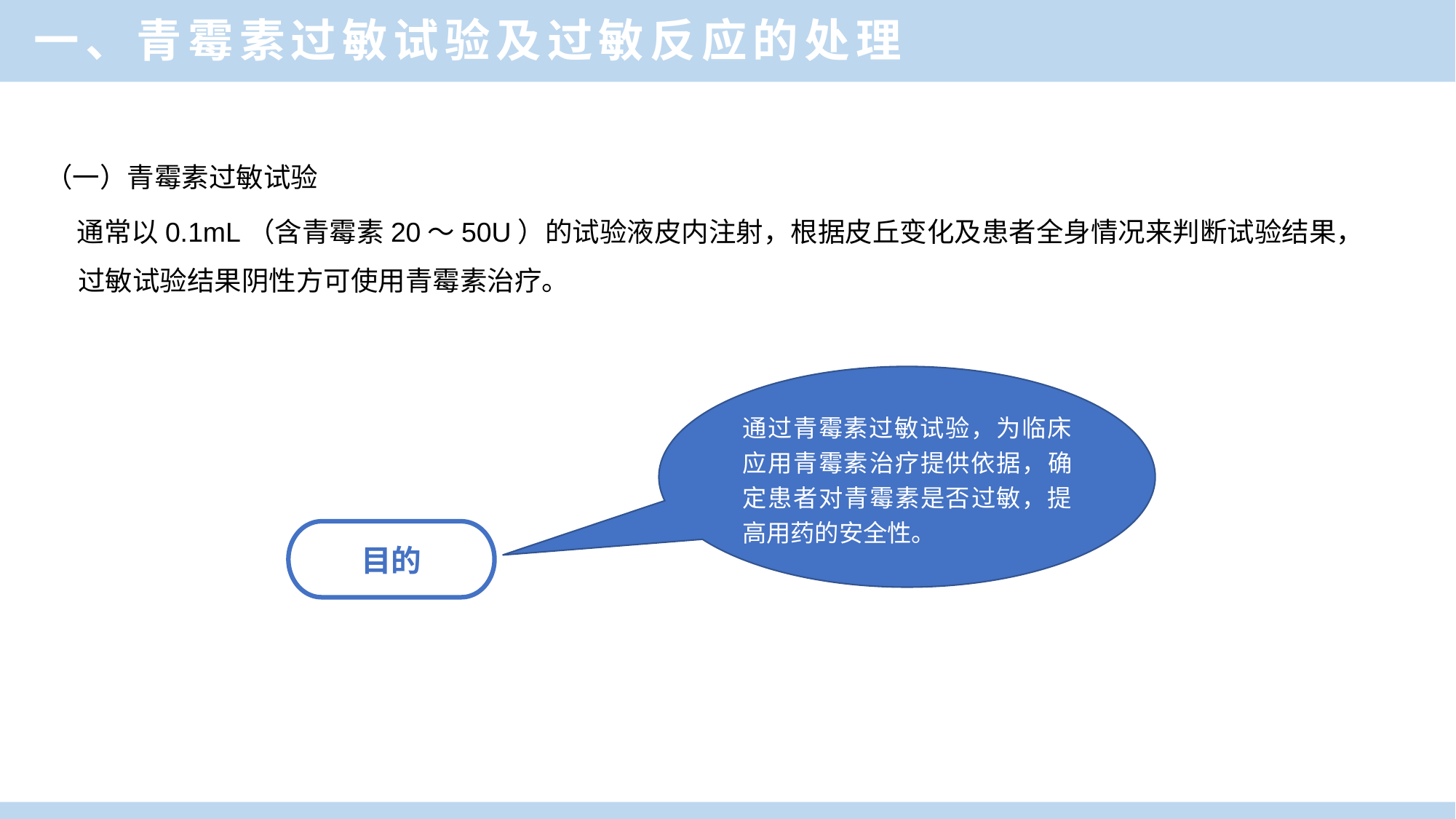

一、青霉素过敏试验及过敏反应的处理
（一）青霉素过敏试验
    通常以0.1mL（含青霉素20～50U）的试验液皮内注射，根据皮丘变化及患者全身情况来判断试验结果，过敏试验结果阴性方可使用青霉素治疗。
通过青霉素过敏试验，为临床应用青霉素治疗提供依据，确定患者对青霉素是否过敏，提高用药的安全性。
目的